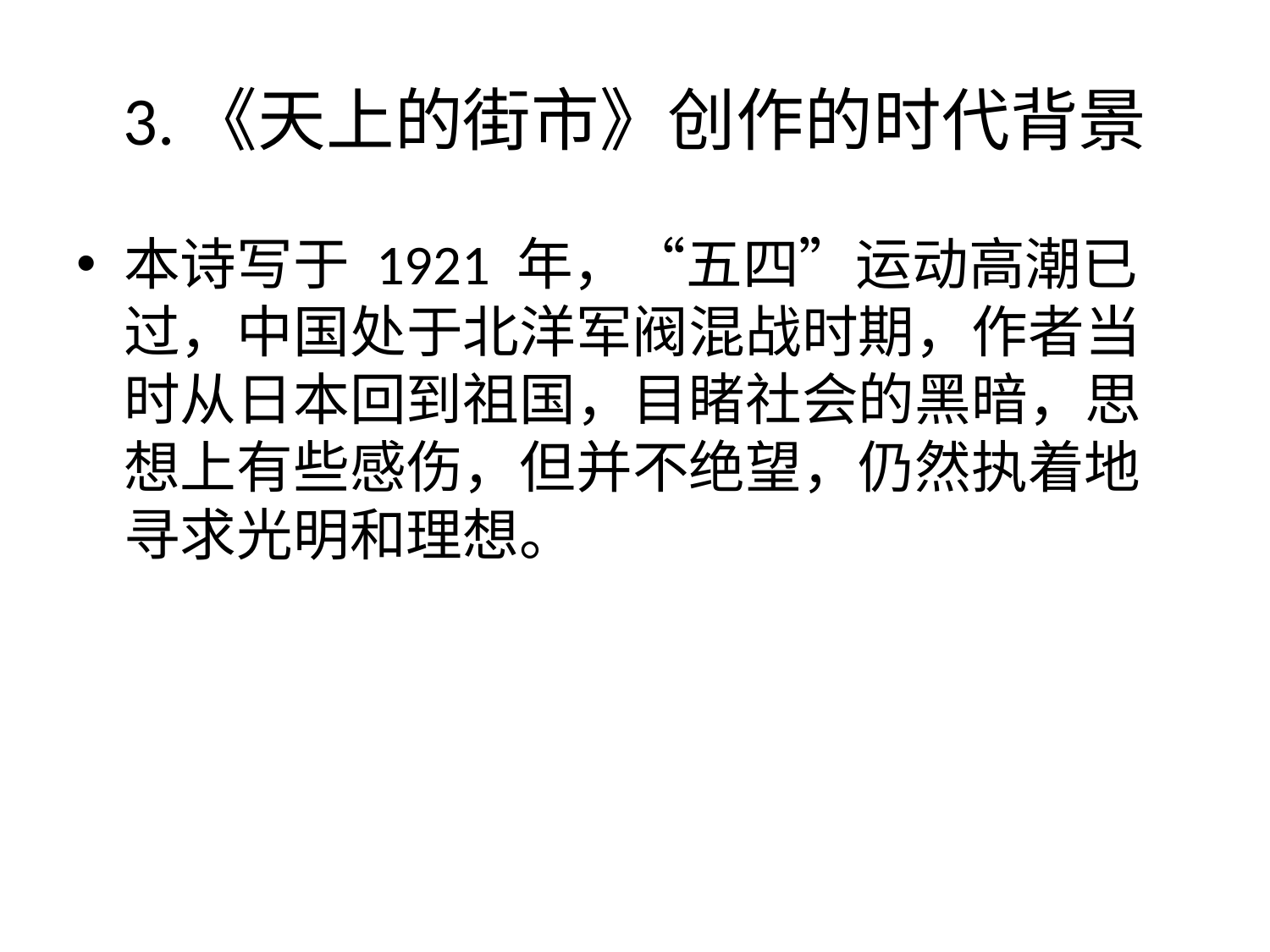

# 3.《天上的街市》创作的时代背景
本诗写于 1921 年，“五四”运动高潮已过，中国处于北洋军阀混战时期，作者当时从日本回到祖国，目睹社会的黑暗，思想上有些感伤，但并不绝望，仍然执着地寻求光明和理想。